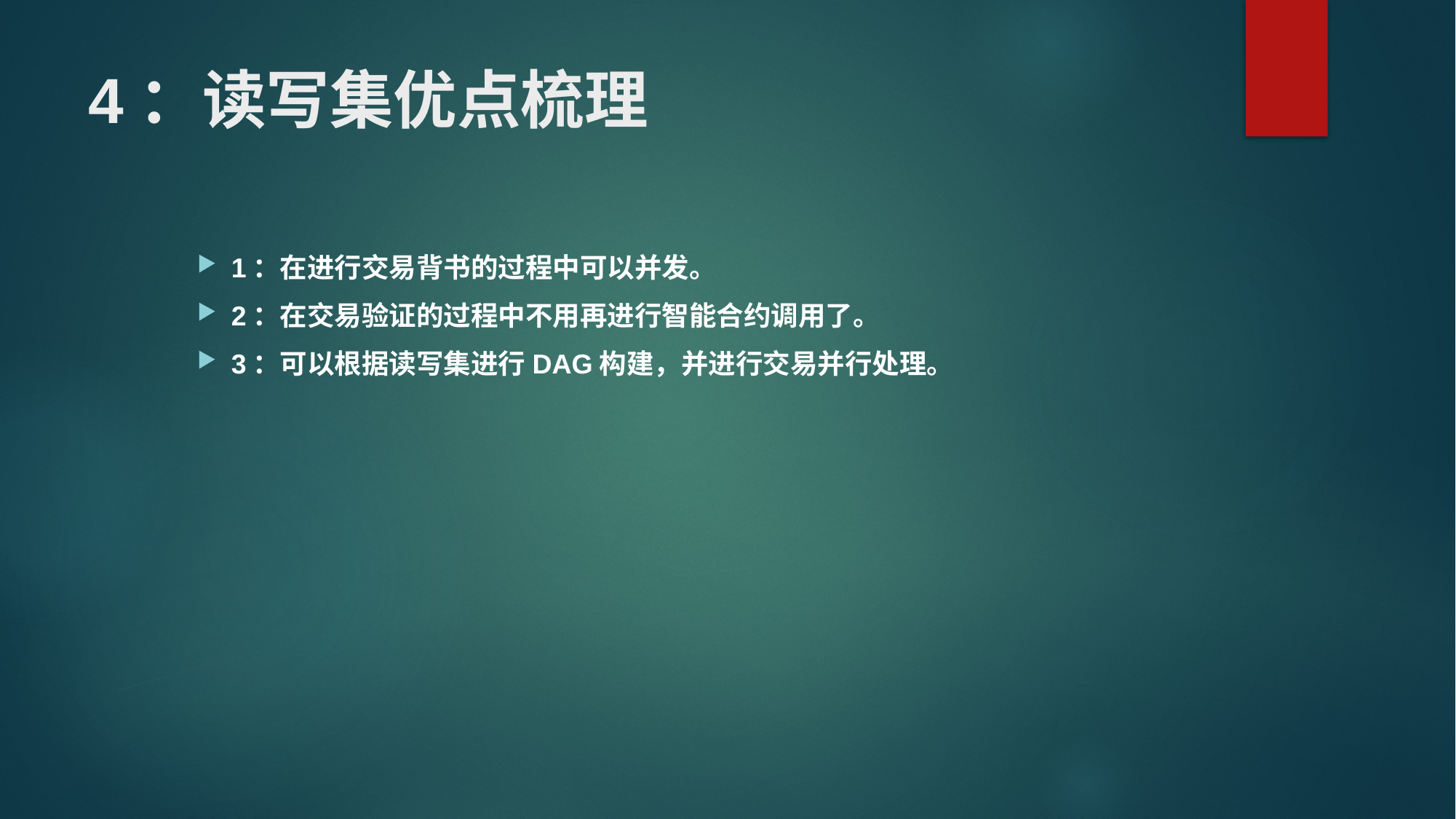

# 4：读写集优点梳理
1：在进行交易背书的过程中可以并发。
2：在交易验证的过程中不用再进行智能合约调用了。
3：可以根据读写集进行DAG构建，并进行交易并行处理。